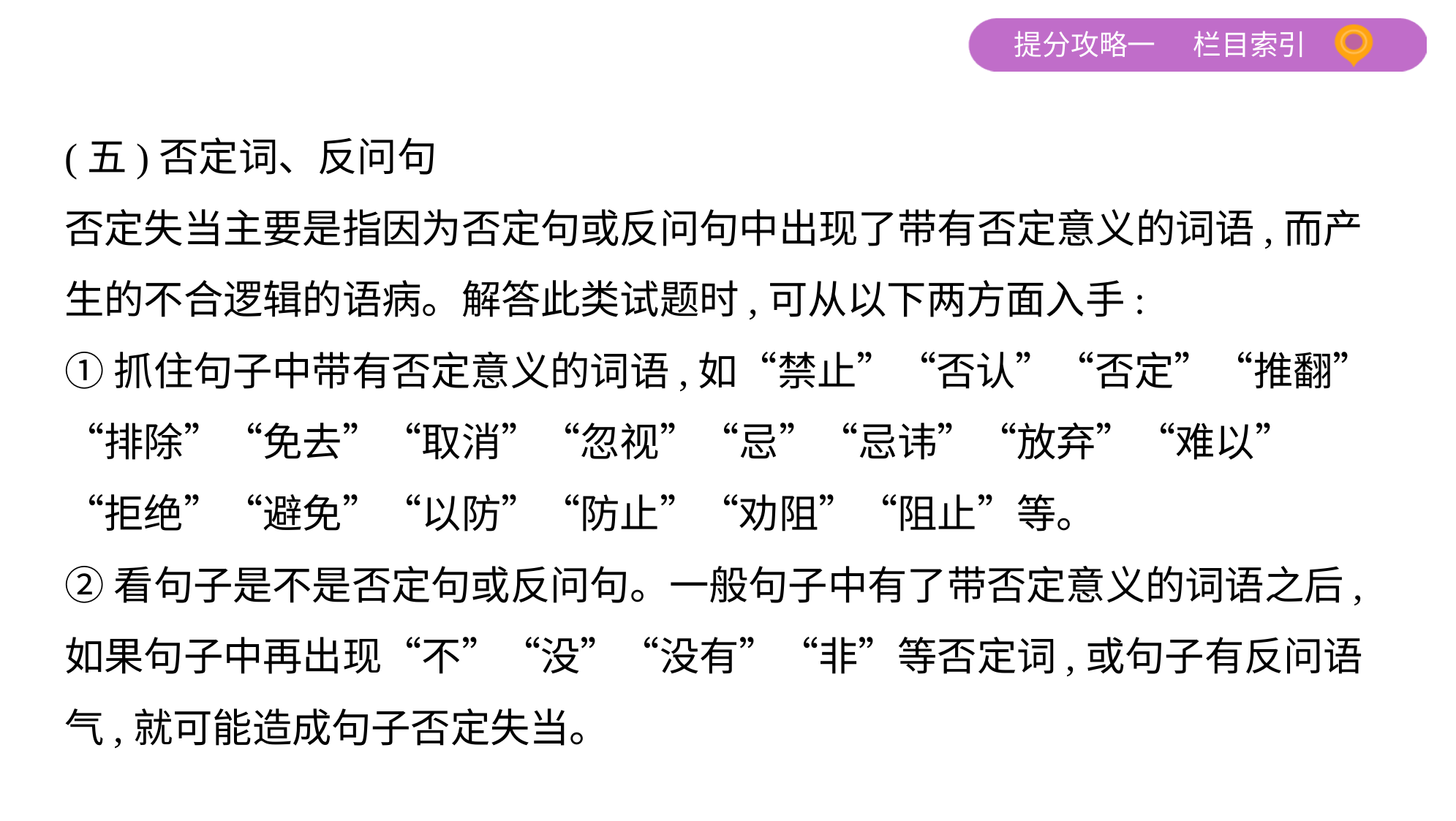

(五)否定词、反问句
否定失当主要是指因为否定句或反问句中出现了带有否定意义的词语,而产
生的不合逻辑的语病。解答此类试题时,可从以下两方面入手:
①抓住句子中带有否定意义的词语,如“禁止”“否认”“否定”“推翻”
“排除”“免去”“取消”“忽视”“忌”“忌讳”“放弃”“难以”
“拒绝”“避免”“以防”“防止”“劝阻”“阻止”等。
②看句子是不是否定句或反问句。一般句子中有了带否定意义的词语之后,
如果句子中再出现“不”“没”“没有”“非”等否定词,或句子有反问语
气,就可能造成句子否定失当。